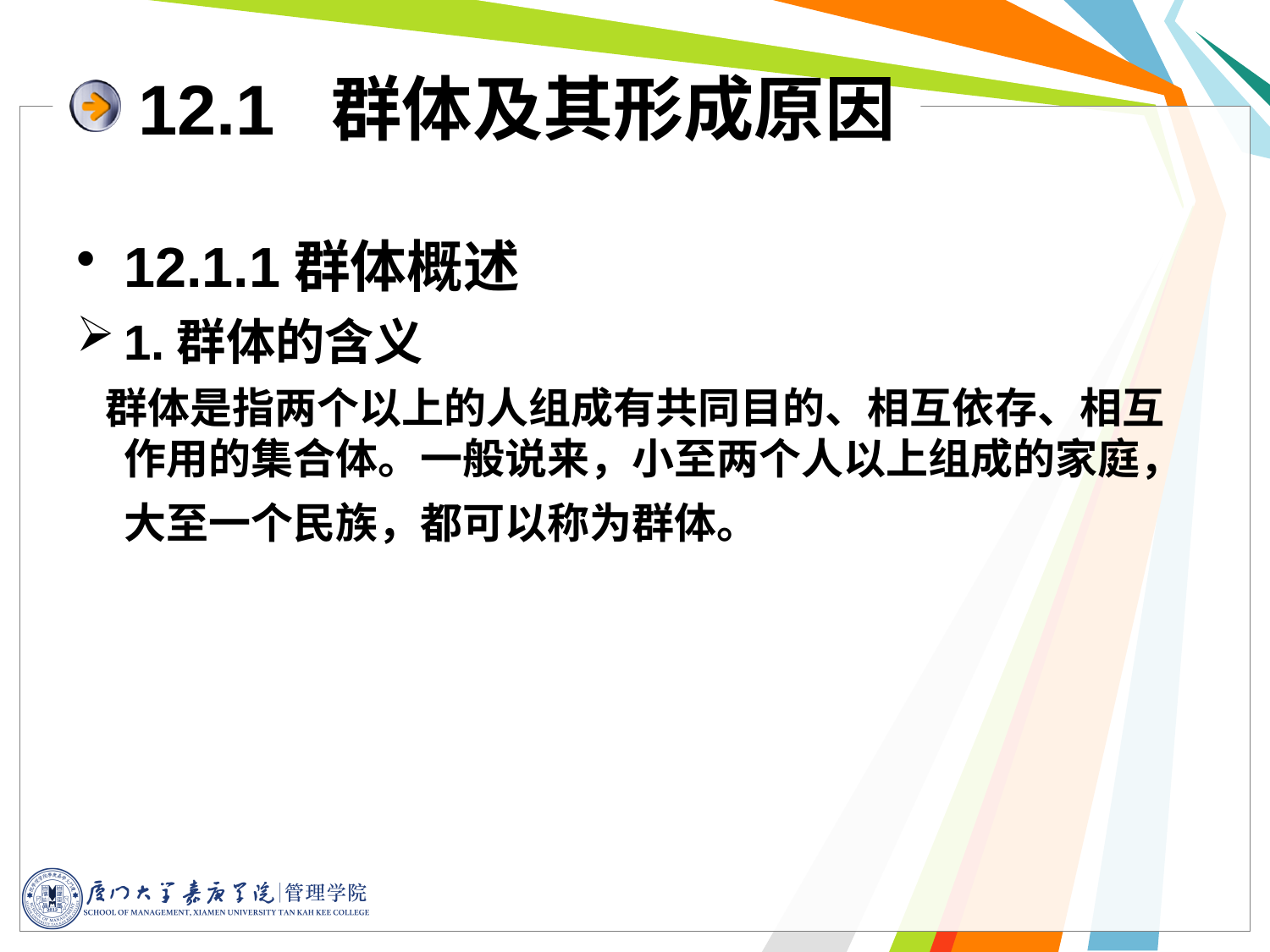

# 12.1  群体及其形成原因
12.1.1群体概述
1.群体的含义
  群体是指两个以上的人组成有共同目的、相互依存、相互作用的集合体。一般说来，小至两个人以上组成的家庭，大至一个民族，都可以称为群体。